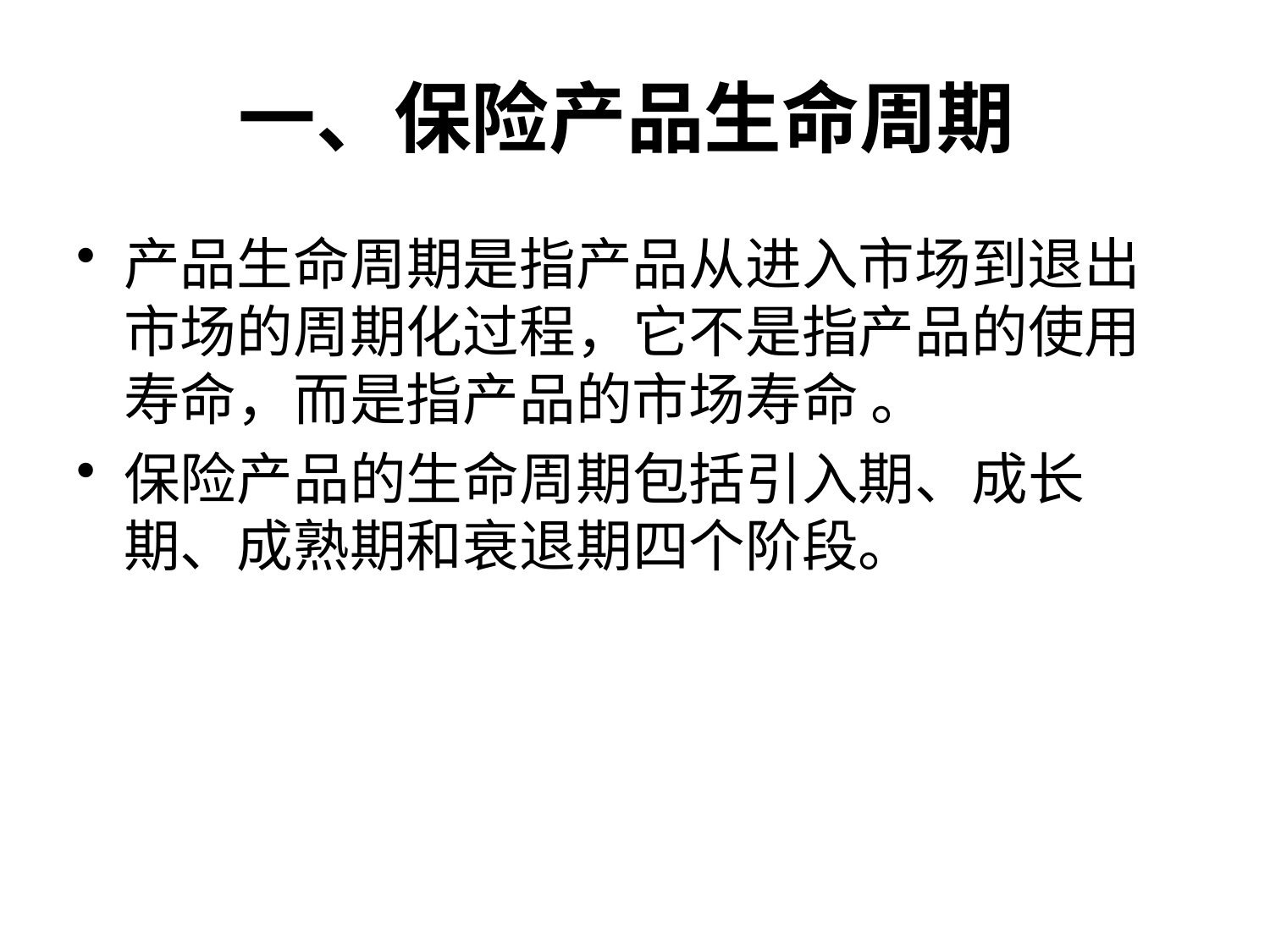

# 一、保险产品生命周期
产品生命周期是指产品从进入市场到退出市场的周期化过程，它不是指产品的使用寿命，而是指产品的市场寿命 。
保险产品的生命周期包括引入期、成长期、成熟期和衰退期四个阶段。